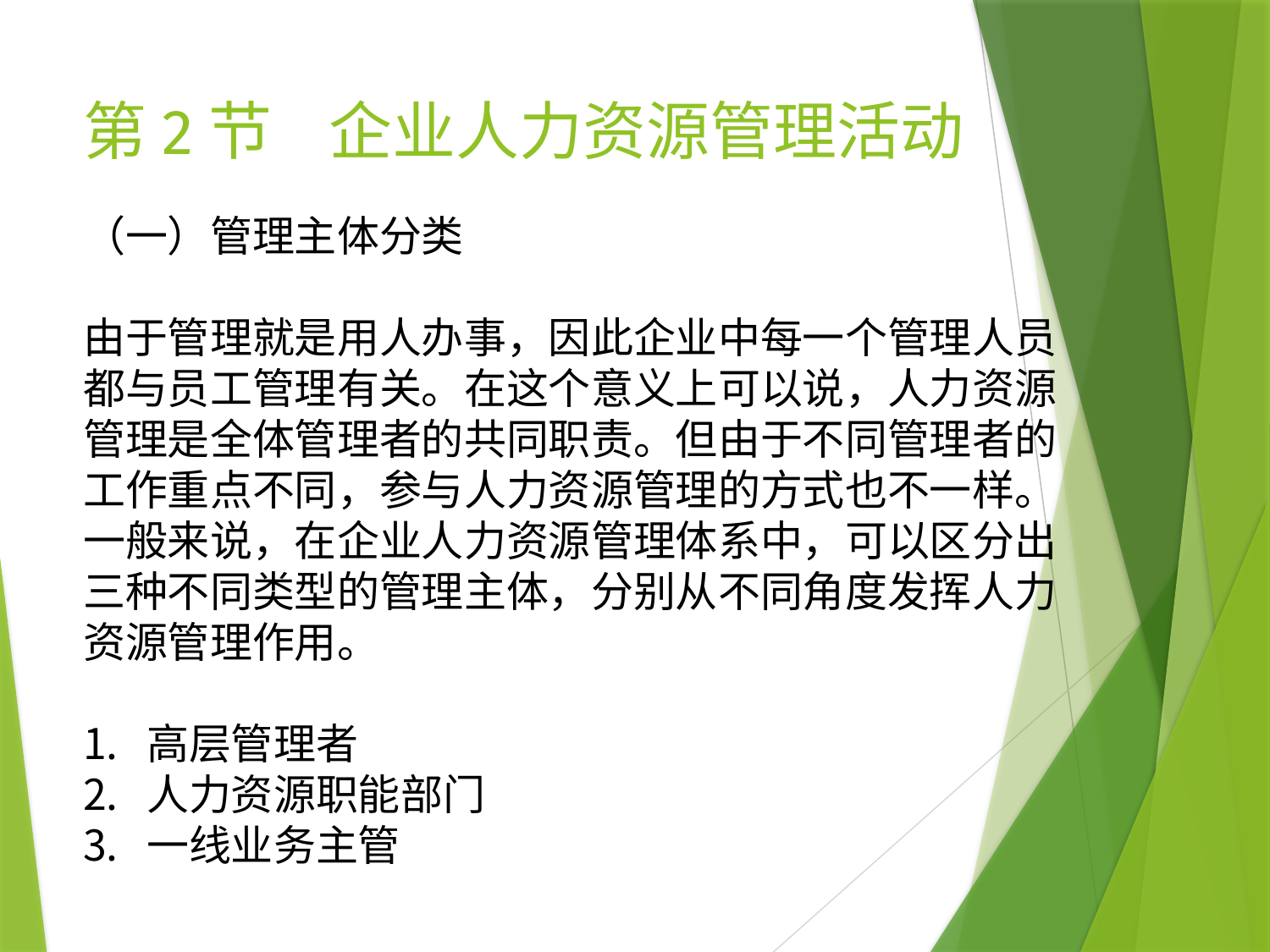

# 第2节    企业人力资源管理活动
（一）管理主体分类

由于管理就是用人办事，因此企业中每一个管理人员都与员工管理有关。在这个意义上可以说，人力资源管理是全体管理者的共同职责。但由于不同管理者的工作重点不同，参与人力资源管理的方式也不一样。一般来说，在企业人力资源管理体系中，可以区分出三种不同类型的管理主体，分别从不同角度发挥人力资源管理作用。

高层管理者
人力资源职能部门
一线业务主管